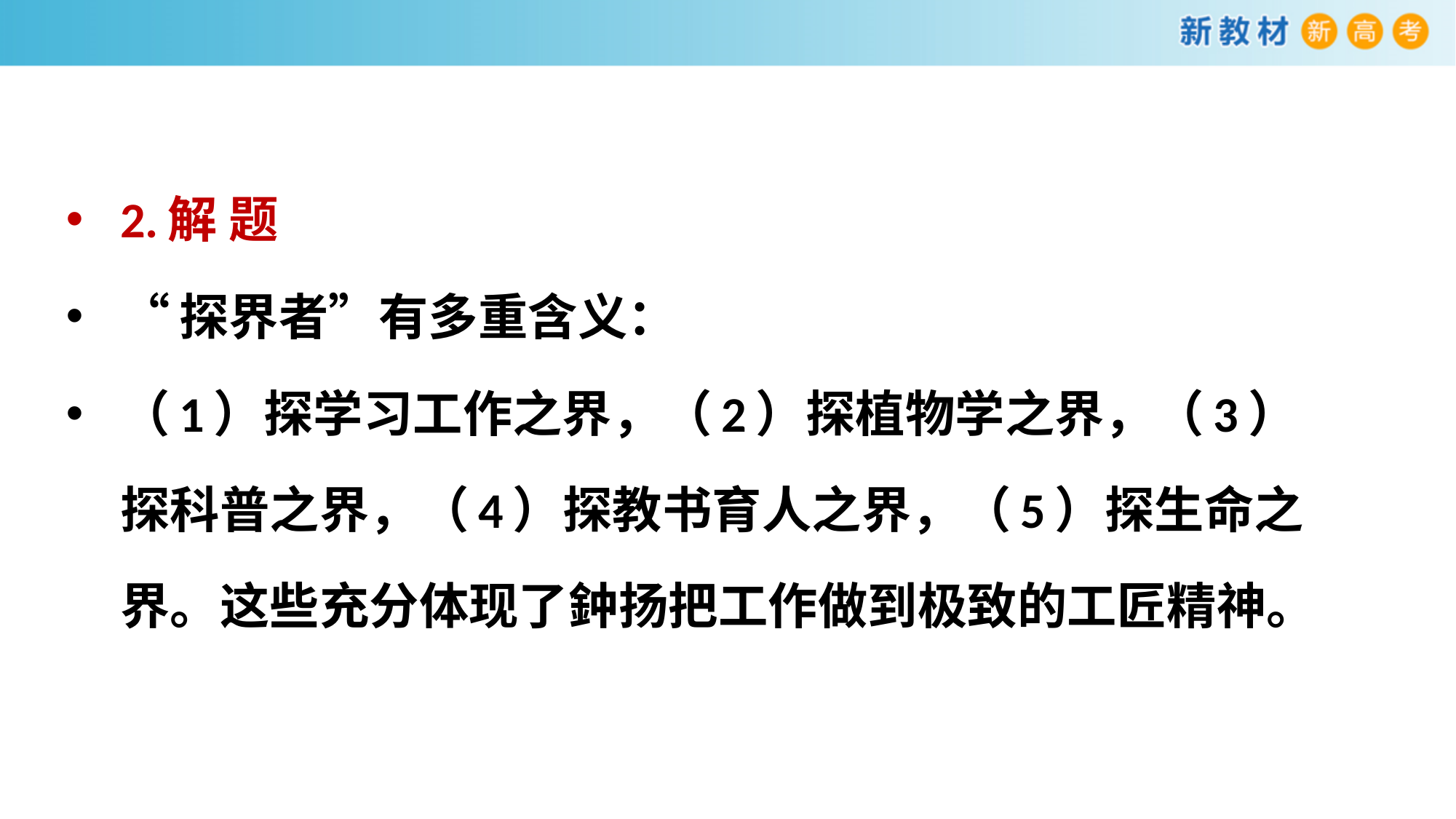

2.解 题
“探界者”有多重含义：
（1）探学习工作之界，（2）探植物学之界，（3）探科普之界，（4）探教书育人之界，（5）探生命之界。这些充分体现了鈡扬把工作做到极致的工匠精神。